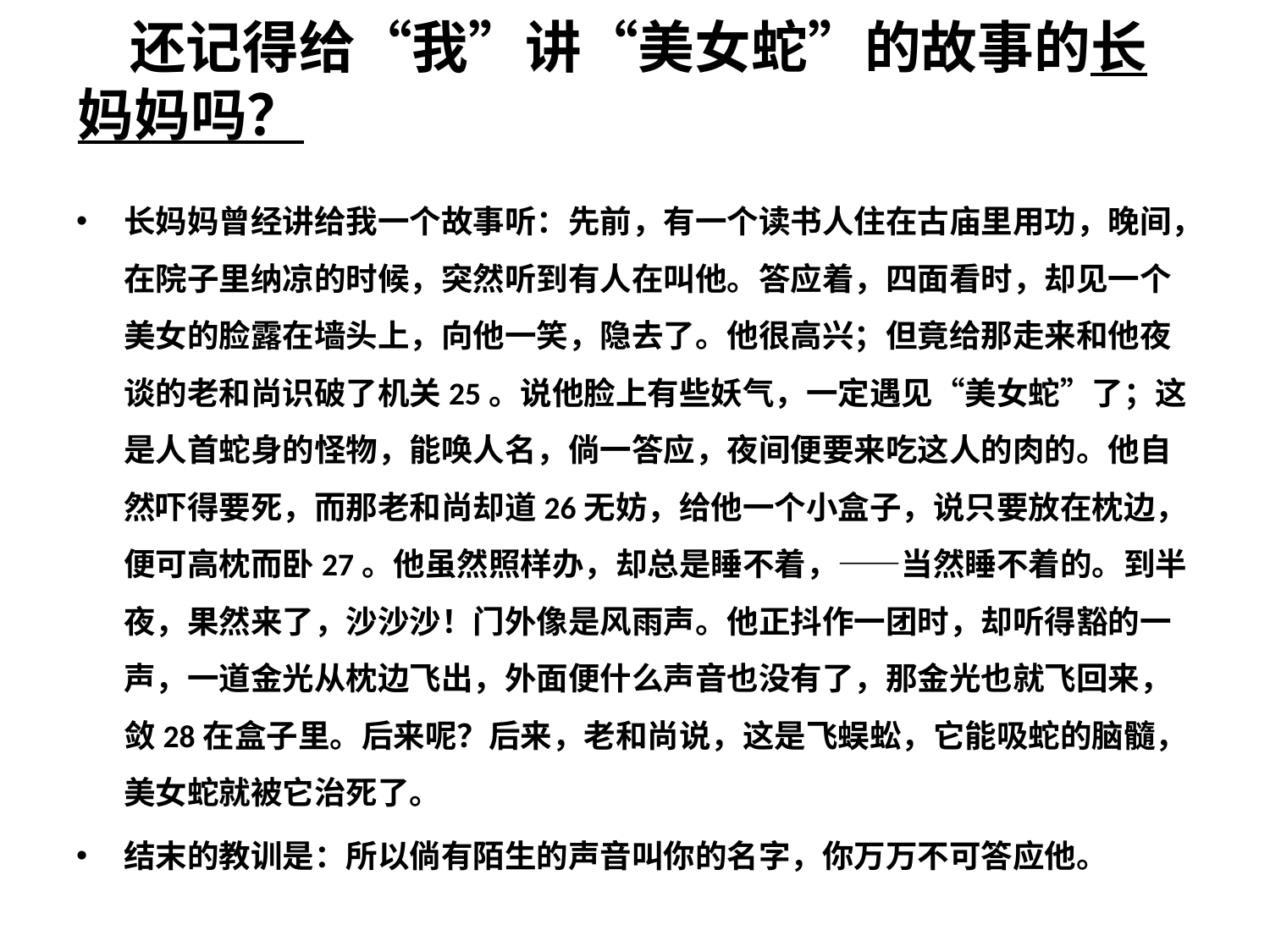

# 还记得给“我”讲“美女蛇”的故事的长妈妈吗？
长妈妈曾经讲给我一个故事听：先前，有一个读书人住在古庙里用功，晚间，在院子里纳凉的时候，突然听到有人在叫他。答应着，四面看时，却见一个美女的脸露在墙头上，向他一笑，隐去了。他很高兴；但竟给那走来和他夜谈的老和尚识破了机关25。说他脸上有些妖气，一定遇见“美女蛇”了；这是人首蛇身的怪物，能唤人名，倘一答应，夜间便要来吃这人的肉的。他自然吓得要死，而那老和尚却道26无妨，给他一个小盒子，说只要放在枕边，便可高枕而卧27。他虽然照样办，却总是睡不着，——当然睡不着的。到半夜，果然来了，沙沙沙！门外像是风雨声。他正抖作一团时，却听得豁的一声，一道金光从枕边飞出，外面便什么声音也没有了，那金光也就飞回来，敛28在盒子里。后来呢？后来，老和尚说，这是飞蜈蚣，它能吸蛇的脑髓，美女蛇就被它治死了。
结末的教训是：所以倘有陌生的声音叫你的名字，你万万不可答应他。